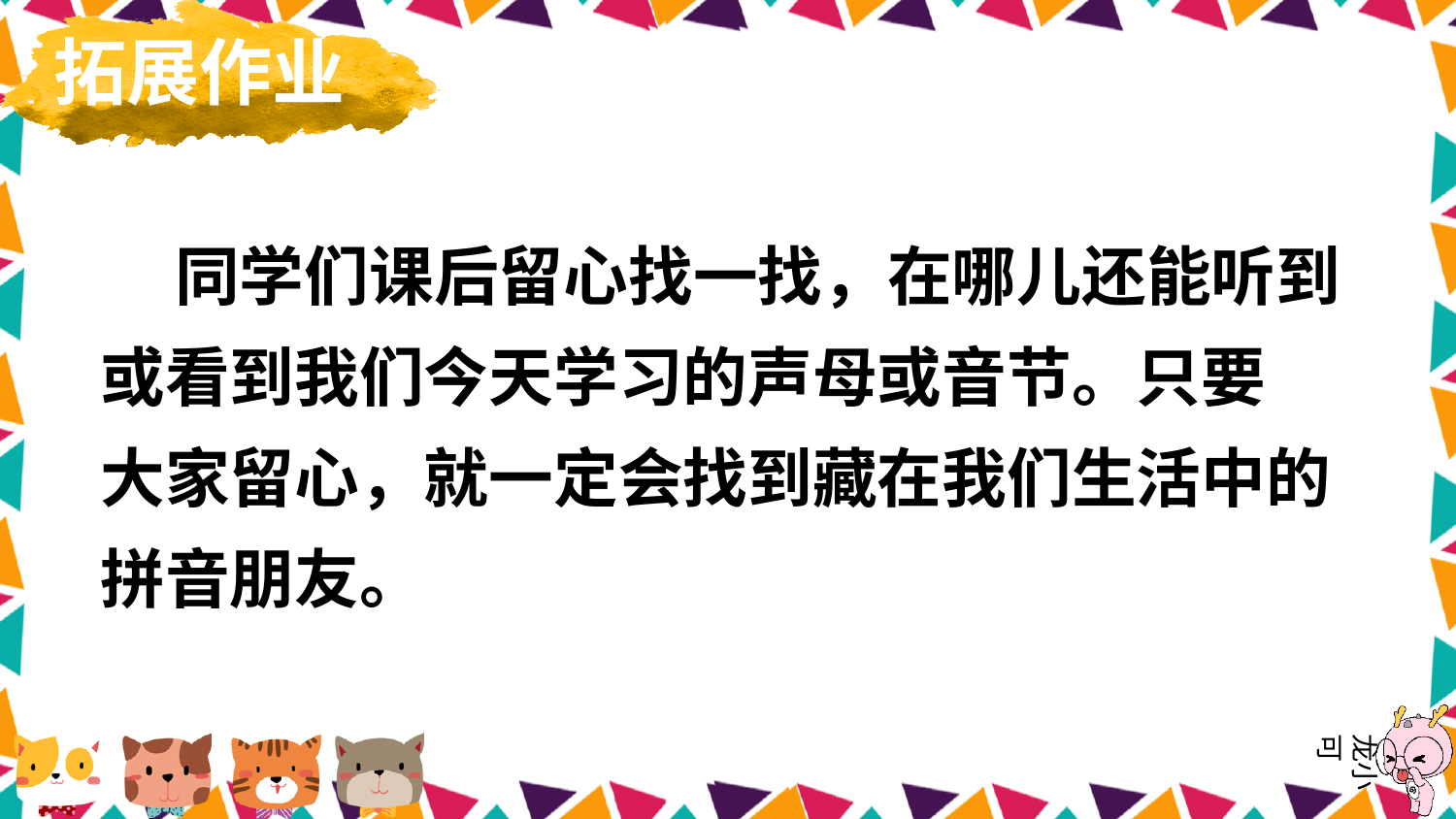

拓展作业
    同学们课后留心找一找，在哪儿还能听到或看到我们今天学习的声母或音节。只要
大家留心，就一定会找到藏在我们生活中的拼音朋友。